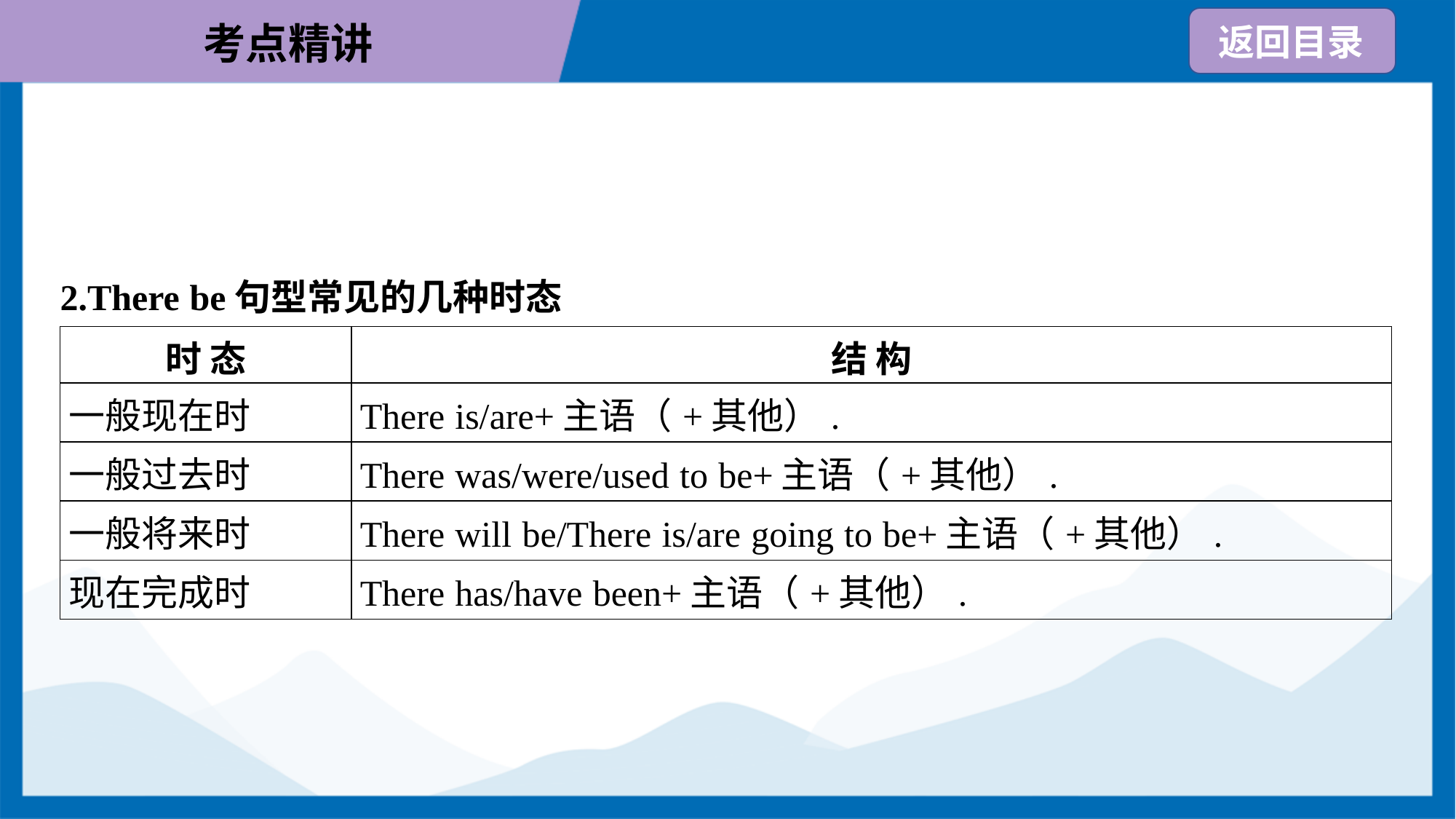

2.There be句型常见的几种时态
| 时 态 | 结 构 |
| --- | --- |
| 一般现在时 | There is/are+主语（+其他）. |
| 一般过去时 | There was/were/used to be+主语（+其他）. |
| 一般将来时 | There will be/There is/are going to be+主语（+其他）. |
| 现在完成时 | There has/have been+主语（+其他）. |